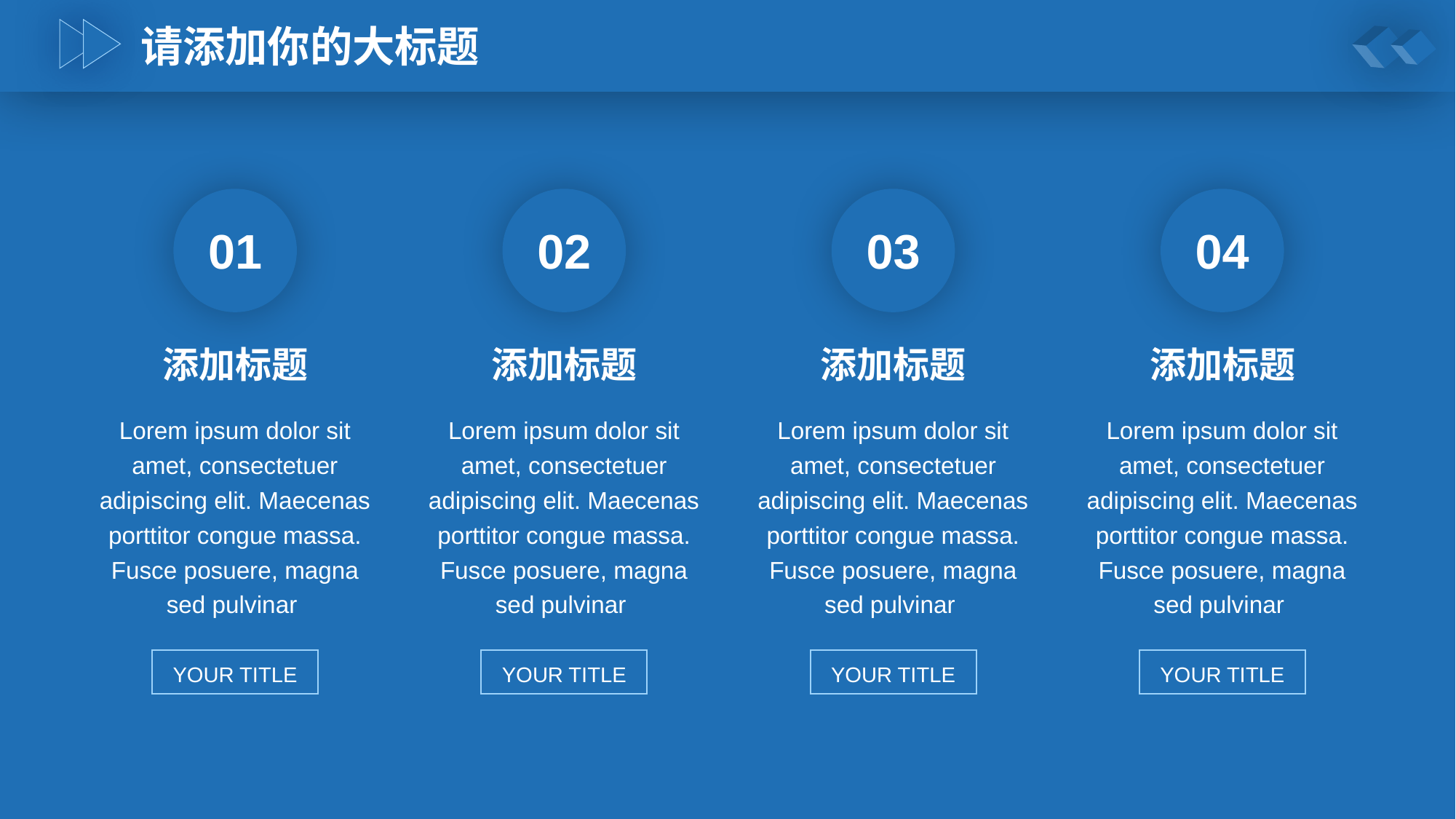

请添加你的大标题

01
添加标题
Lorem ipsum dolor sit amet, consectetuer adipiscing elit. Maecenas porttitor congue massa. Fusce posuere, magna sed pulvinar

YOUR TITLE

02
添加标题
Lorem ipsum dolor sit amet, consectetuer adipiscing elit. Maecenas porttitor congue massa. Fusce posuere, magna sed pulvinar

YOUR TITLE

03
添加标题
Lorem ipsum dolor sit amet, consectetuer adipiscing elit. Maecenas porttitor congue massa. Fusce posuere, magna sed pulvinar

YOUR TITLE

04
添加标题
Lorem ipsum dolor sit amet, consectetuer adipiscing elit. Maecenas porttitor congue massa. Fusce posuere, magna sed pulvinar

YOUR TITLE